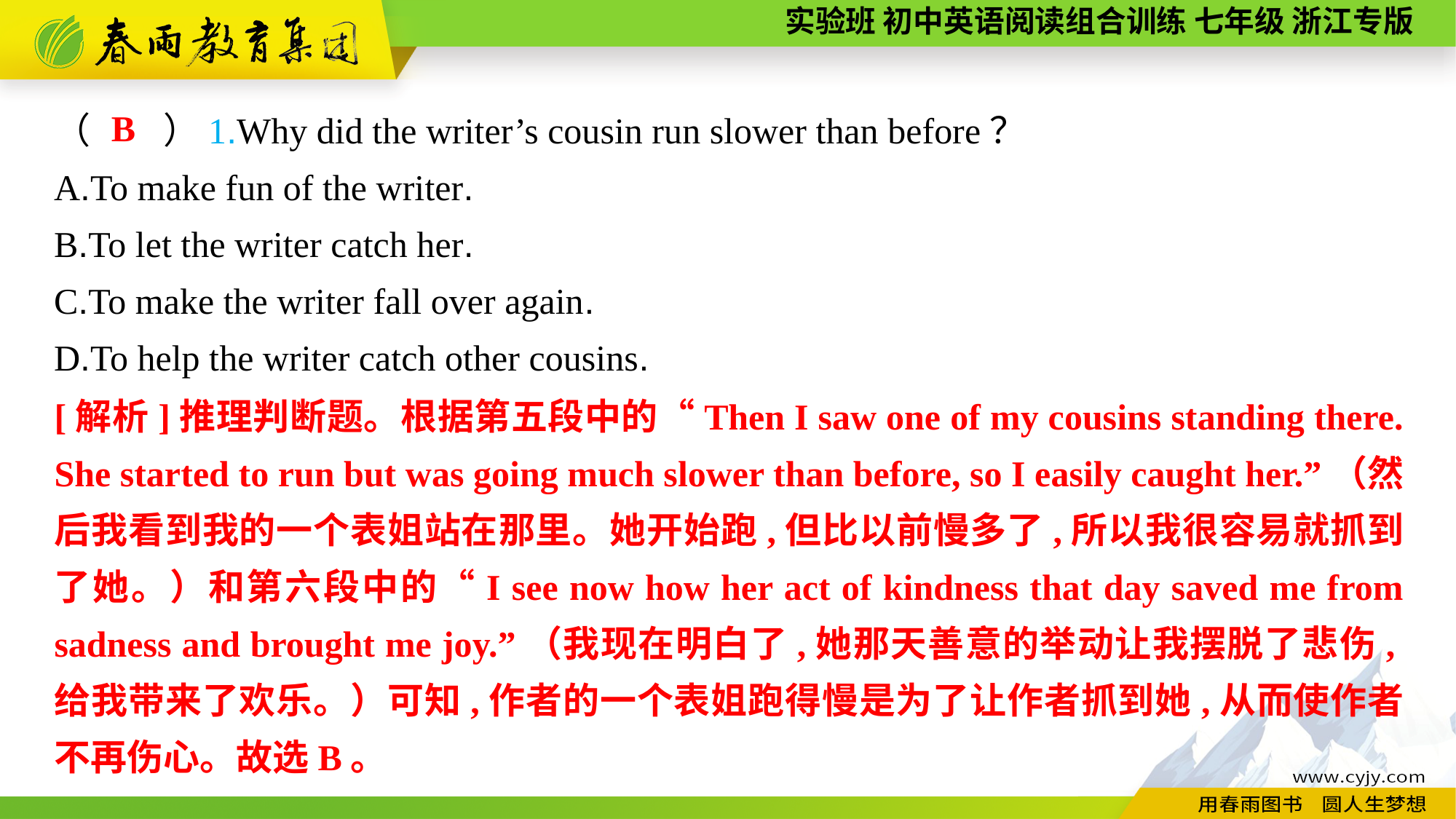

（　　）1.Why did the writer’s cousin run slower than before？
A.To make fun of the writer.
B.To let the writer catch her.
C.To make the writer fall over again.
D.To help the writer catch other cousins.
B
[解析]推理判断题。根据第五段中的“Then I saw one of my cousins standing there. She started to run but was going much slower than before, so I easily caught her.”（然后我看到我的一个表姐站在那里。她开始跑,但比以前慢多了,所以我很容易就抓到了她。）和第六段中的“I see now how her act of kindness that day saved me from sadness and brought me joy.”（我现在明白了,她那天善意的举动让我摆脱了悲伤,给我带来了欢乐。）可知,作者的一个表姐跑得慢是为了让作者抓到她,从而使作者不再伤心。故选B。